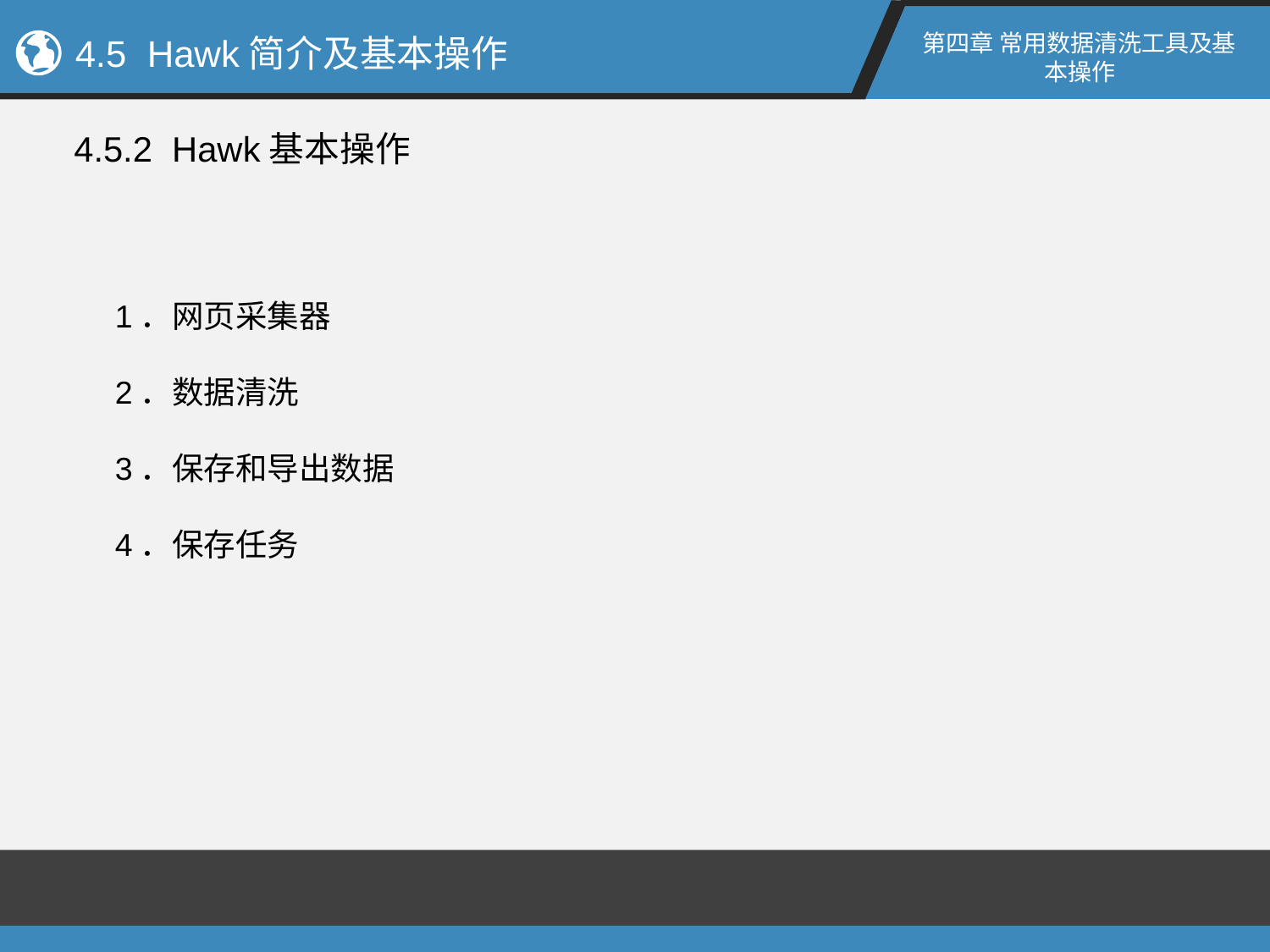

第四章 常用数据清洗工具及基本操作
4.5  Hawk简介及基本操作

4.5.2  Hawk基本操作
1．网页采集器
2．数据清洗
3．保存和导出数据
4．保存任务

74
74
74